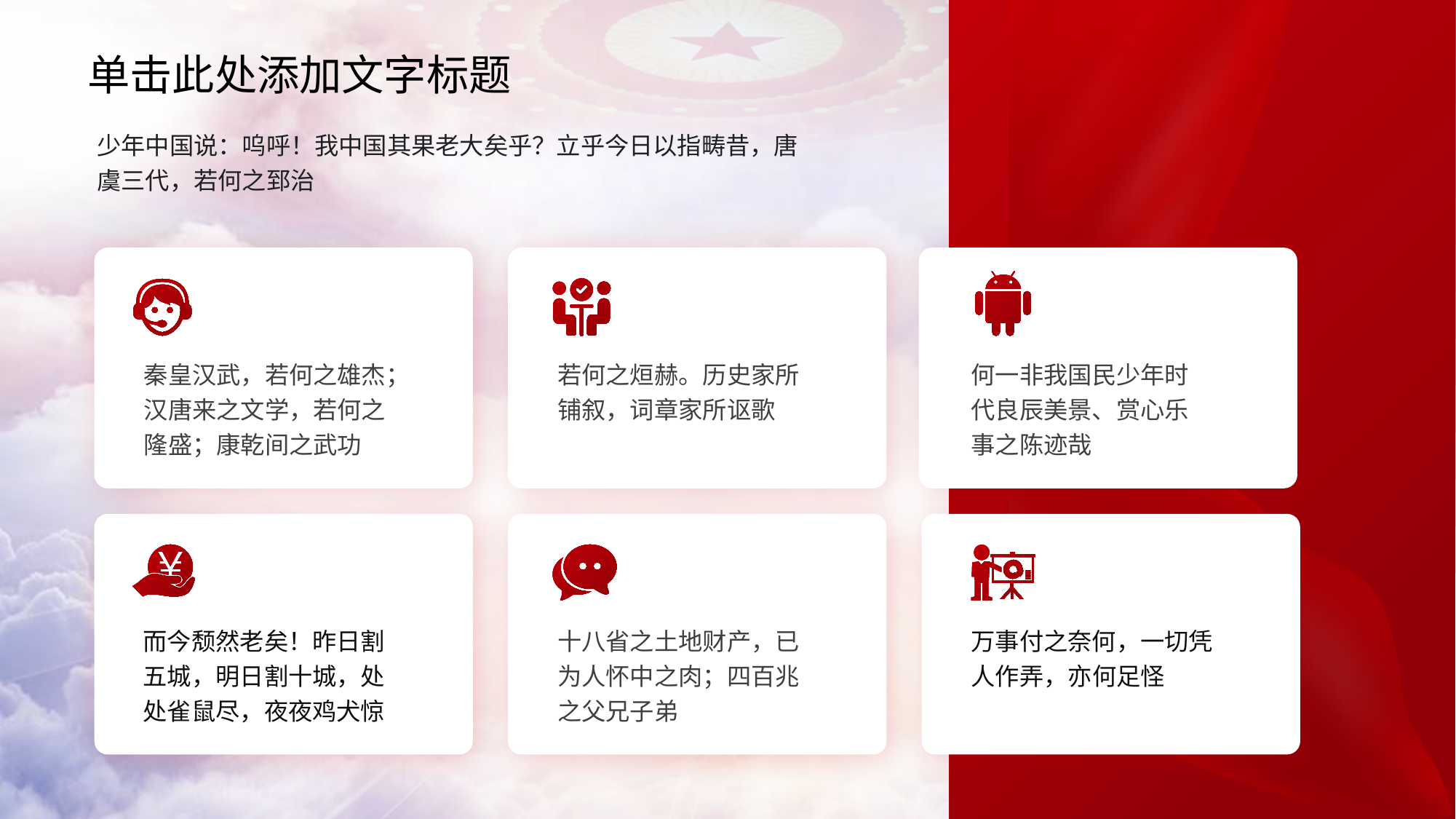

单击此处添加文字标题
少年中国说：呜呼！我中国其果老大矣乎？立乎今日以指畴昔，唐虞三代，若何之郅治

秦皇汉武，若何之雄杰；汉唐来之文学，若何之隆盛；康乾间之武功
若何之烜赫。历史家所铺叙，词章家所讴歌
何一非我国民少年时代良辰美景、赏心乐事之陈迹哉

而今颓然老矣！昨日割五城，明日割十城，处处雀鼠尽，夜夜鸡犬惊
十八省之土地财产，已为人怀中之肉；四百兆之父兄子弟
万事付之奈何，一切凭人作弄，亦何足怪